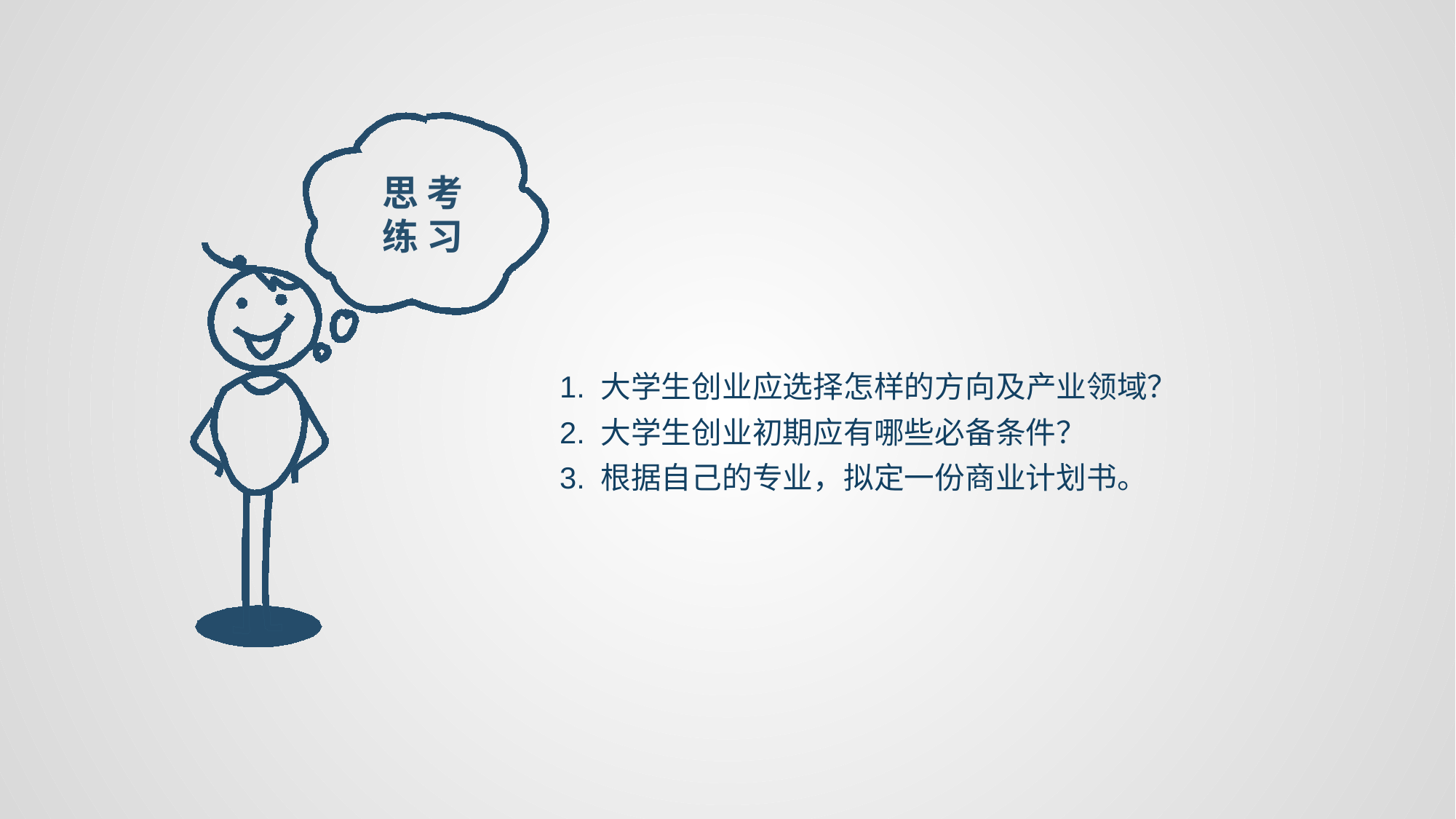

思 考练 习
1. 大学生创业应选择怎样的方向及产业领域？
2. 大学生创业初期应有哪些必备条件？
3. 根据自己的专业，拟定一份商业计划书。